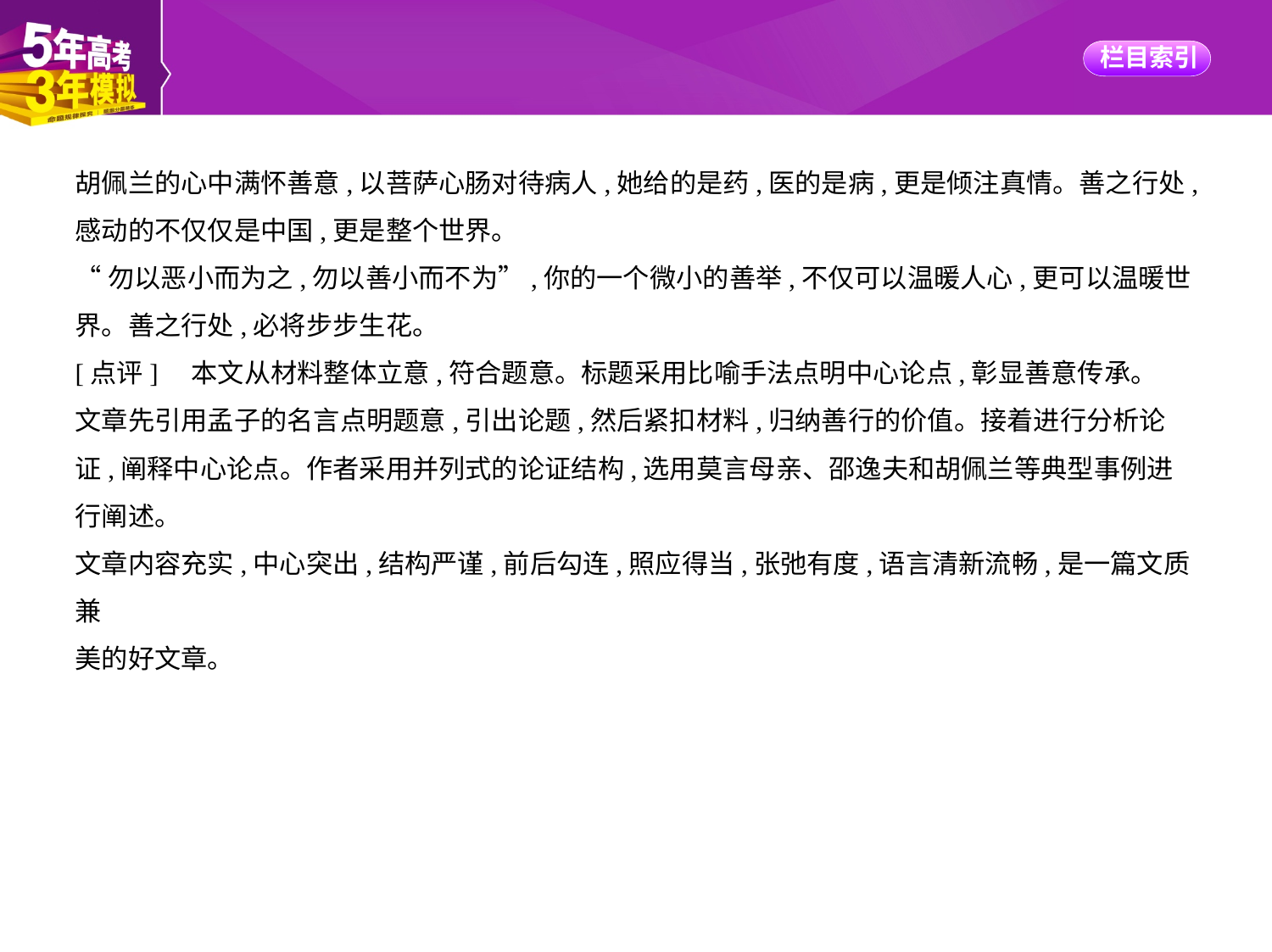

胡佩兰的心中满怀善意,以菩萨心肠对待病人,她给的是药,医的是病,更是倾注真情。善之行处,
感动的不仅仅是中国,更是整个世界。
“勿以恶小而为之,勿以善小而不为”,你的一个微小的善举,不仅可以温暖人心,更可以温暖世
界。善之行处,必将步步生花。
[点评]　本文从材料整体立意,符合题意。标题采用比喻手法点明中心论点,彰显善意传承。
文章先引用孟子的名言点明题意,引出论题,然后紧扣材料,归纳善行的价值。接着进行分析论
证,阐释中心论点。作者采用并列式的论证结构,选用莫言母亲、邵逸夫和胡佩兰等典型事例进
行阐述。
文章内容充实,中心突出,结构严谨,前后勾连,照应得当,张弛有度,语言清新流畅,是一篇文质兼
美的好文章。